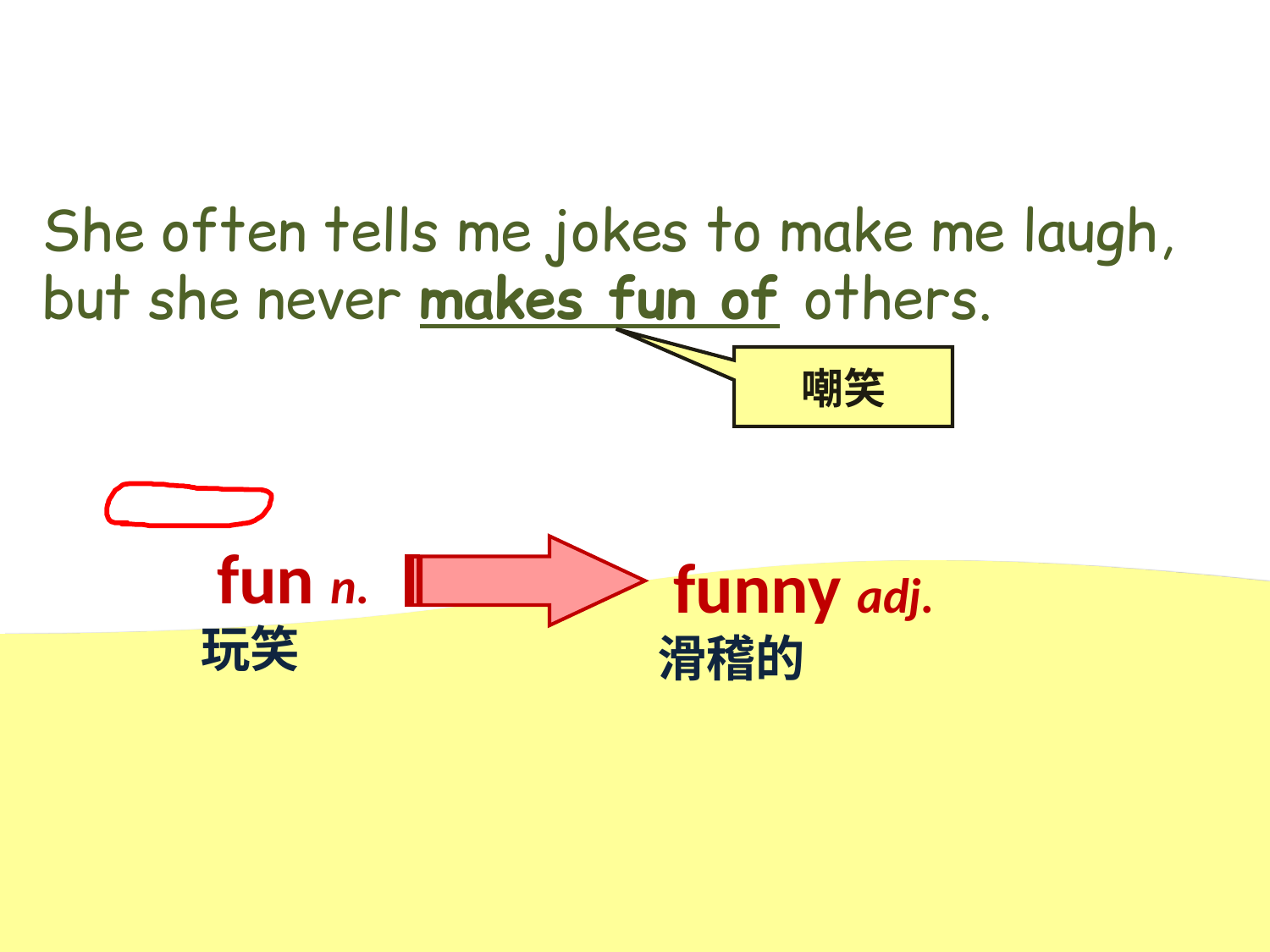

She often tells me jokes to make me laugh, but she never makes fun of others.
嘲笑
 fun n.
玩笑

 funny adj.
滑稽的